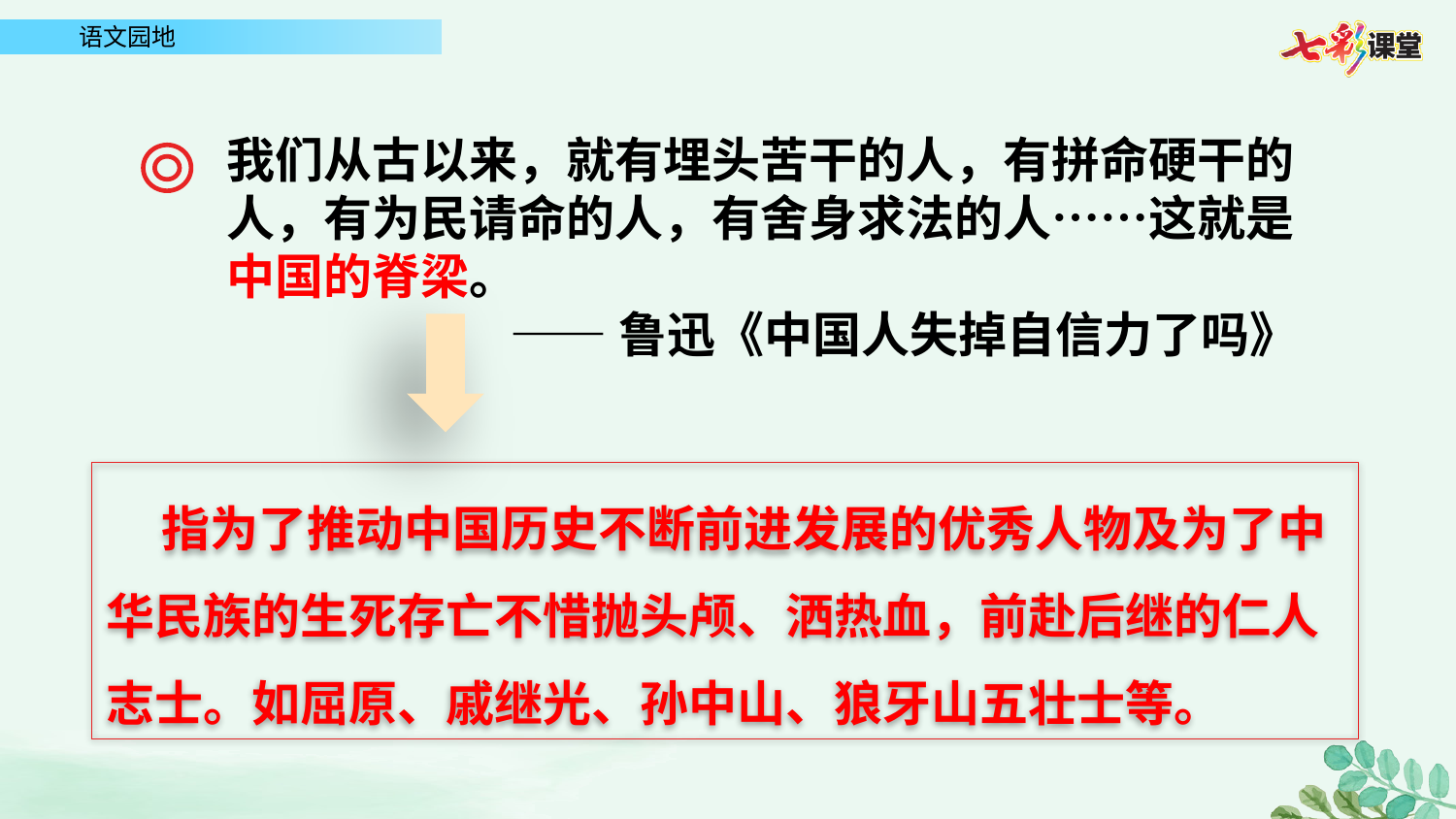

我们从古以来，就有埋头苦干的人，有拼命硬干的人，有为民请命的人，有舍身求法的人……这就是中国的脊梁。
——鲁迅《中国人失掉自信力了吗》

    指为了推动中国历史不断前进发展的优秀人物及为了中华民族的生死存亡不惜抛头颅、洒热血，前赴后继的仁人志士。如屈原、戚继光、孙中山、狼牙山五壮士等。